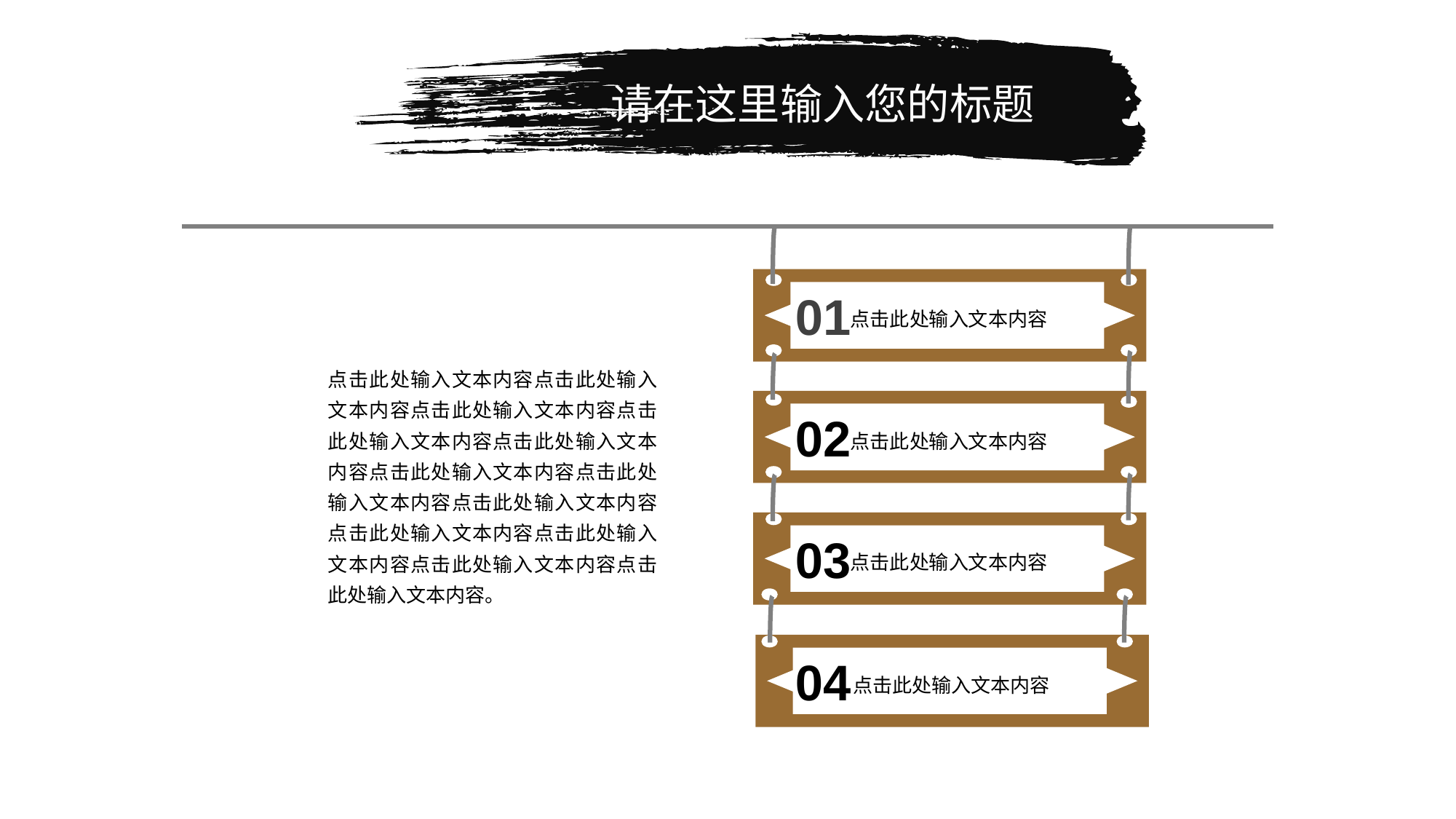

# 请在这里输入您的标题

点击此处输入文本内容

点击此处输入文本内容点击此处输入文本内容点击此处输入文本内容点击此处输入文本内容点击此处输入文本内容点击此处输入文本内容点击此处输入文本内容点击此处输入文本内容点击此处输入文本内容点击此处输入文本内容点击此处输入文本内容点击此处输入文本内容。
01

点击此处输入文本内容
02

点击此处输入文本内容
03

点击此处输入文本内容
04